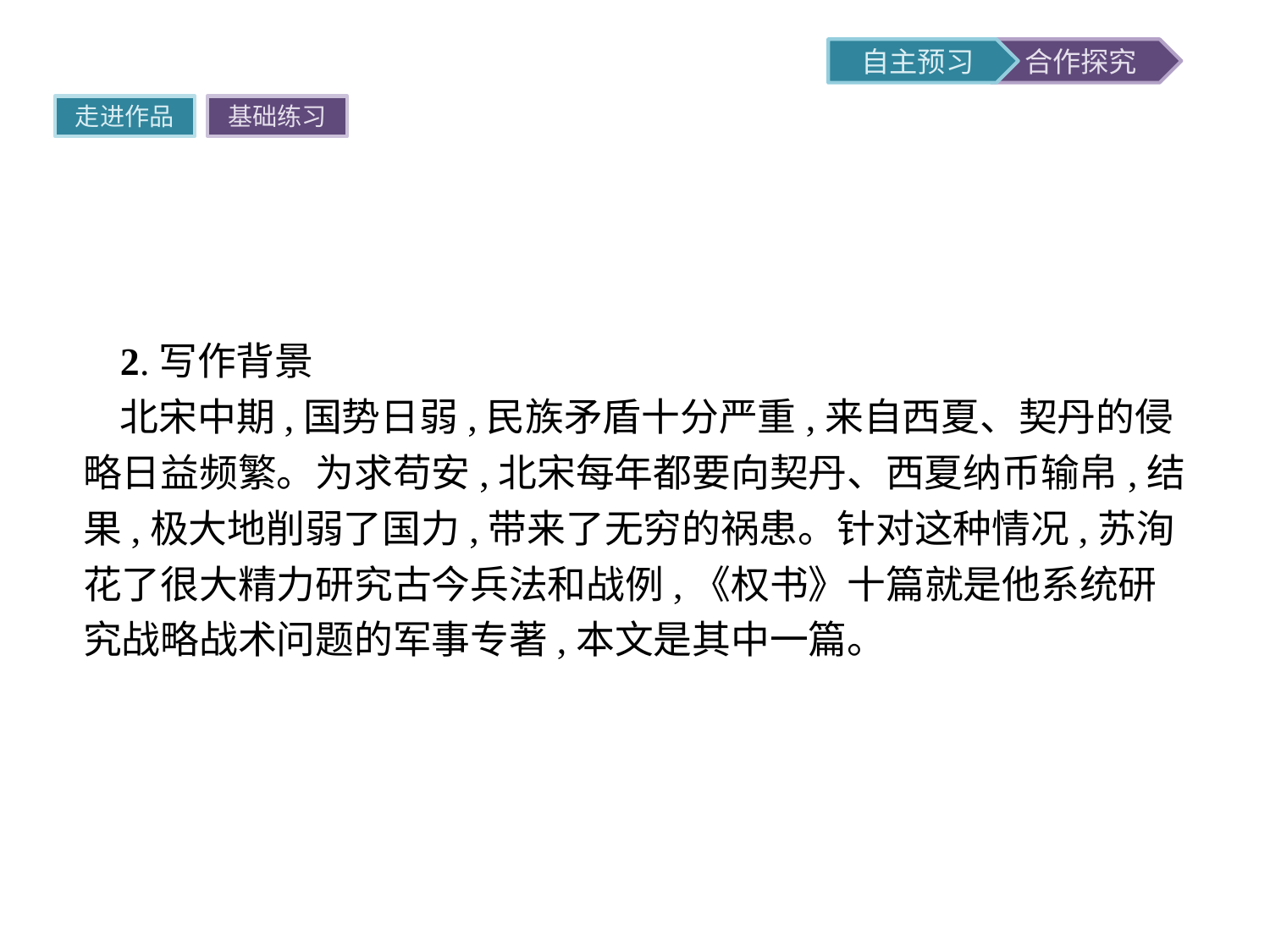

走进作品
基础练习
2.写作背景
北宋中期,国势日弱,民族矛盾十分严重,来自西夏、契丹的侵略日益频繁。为求苟安,北宋每年都要向契丹、西夏纳币输帛,结果,极大地削弱了国力,带来了无穷的祸患。针对这种情况,苏洵花了很大精力研究古今兵法和战例,《权书》十篇就是他系统研究战略战术问题的军事专著,本文是其中一篇。